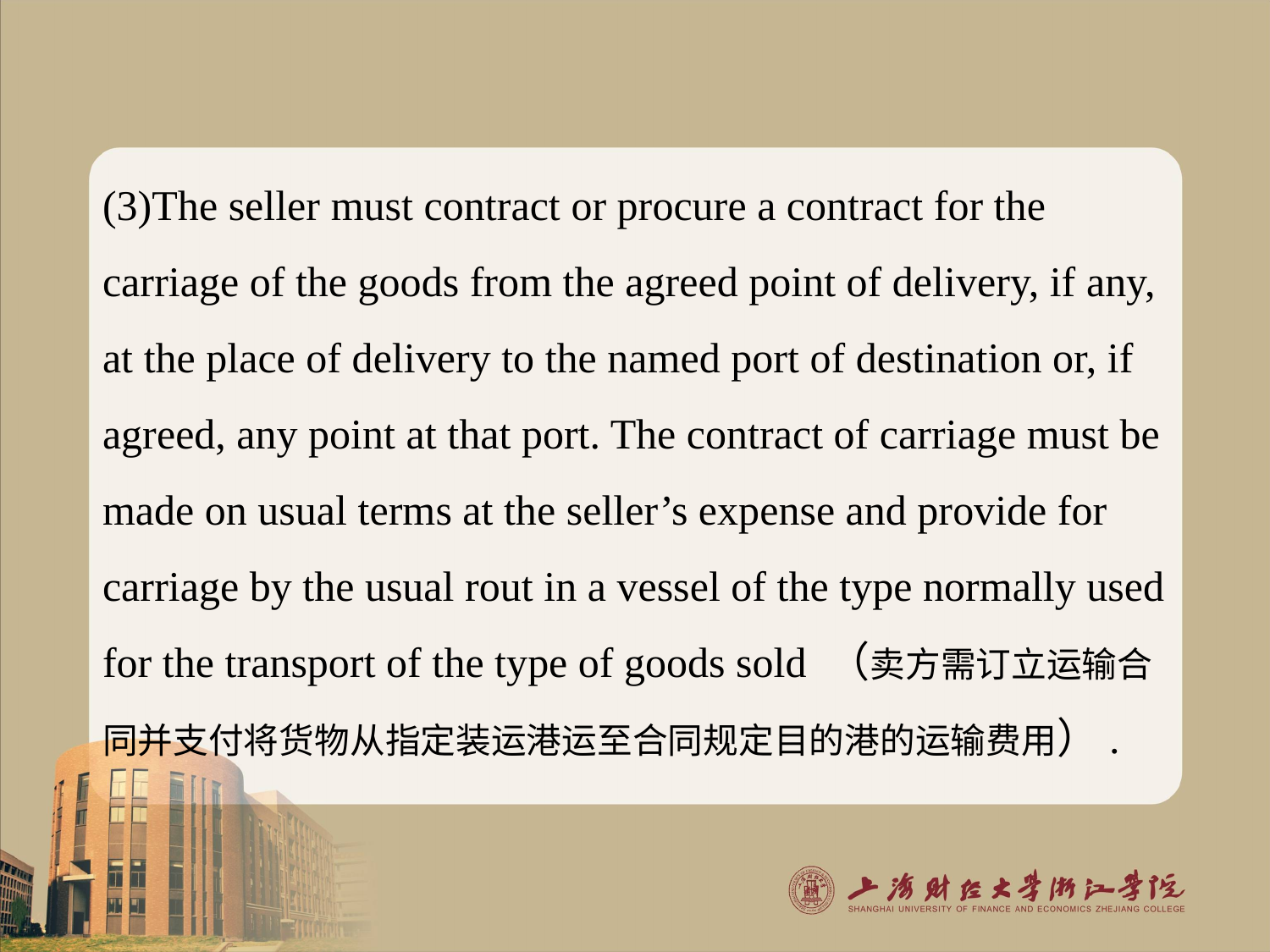

#
(3)The seller must contract or procure a contract for the carriage of the goods from the agreed point of delivery, if any, at the place of delivery to the named port of destination or, if agreed, any point at that port. The contract of carriage must be made on usual terms at the seller’s expense and provide for carriage by the usual rout in a vessel of the type normally used for the transport of the type of goods sold （卖方需订立运输合同并支付将货物从指定装运港运至合同规定目的港的运输费用）.